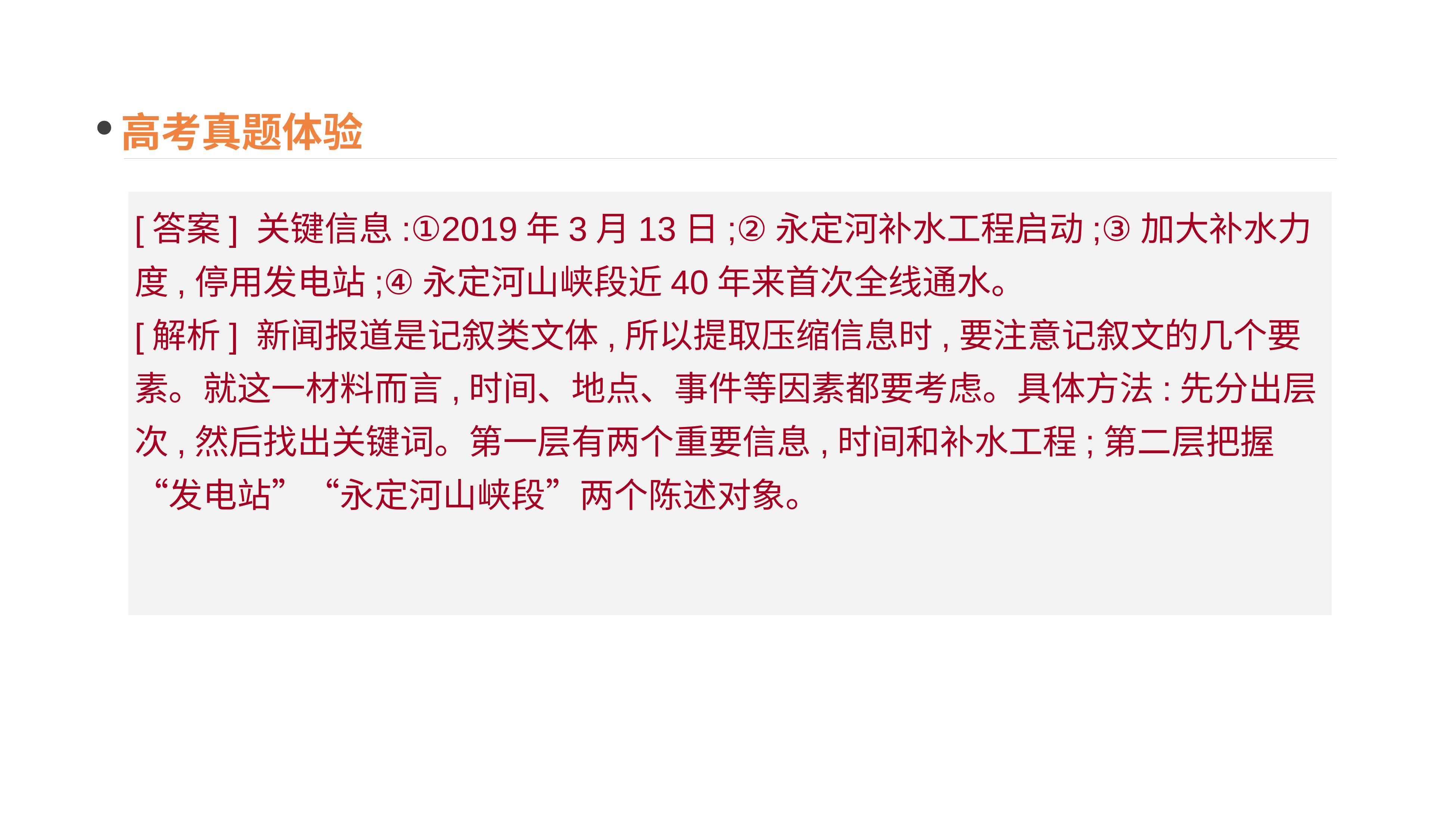

高考真题体验

[答案] 关键信息:①2019年3月13日;②永定河补水工程启动;③加大补水力度,停用发电站;④永定河山峡段近40年来首次全线通水。
[解析] 新闻报道是记叙类文体,所以提取压缩信息时,要注意记叙文的几个要素。就这一材料而言,时间、地点、事件等因素都要考虑。具体方法:先分出层次,然后找出关键词。第一层有两个重要信息,时间和补水工程;第二层把握“发电站”“永定河山峡段”两个陈述对象。